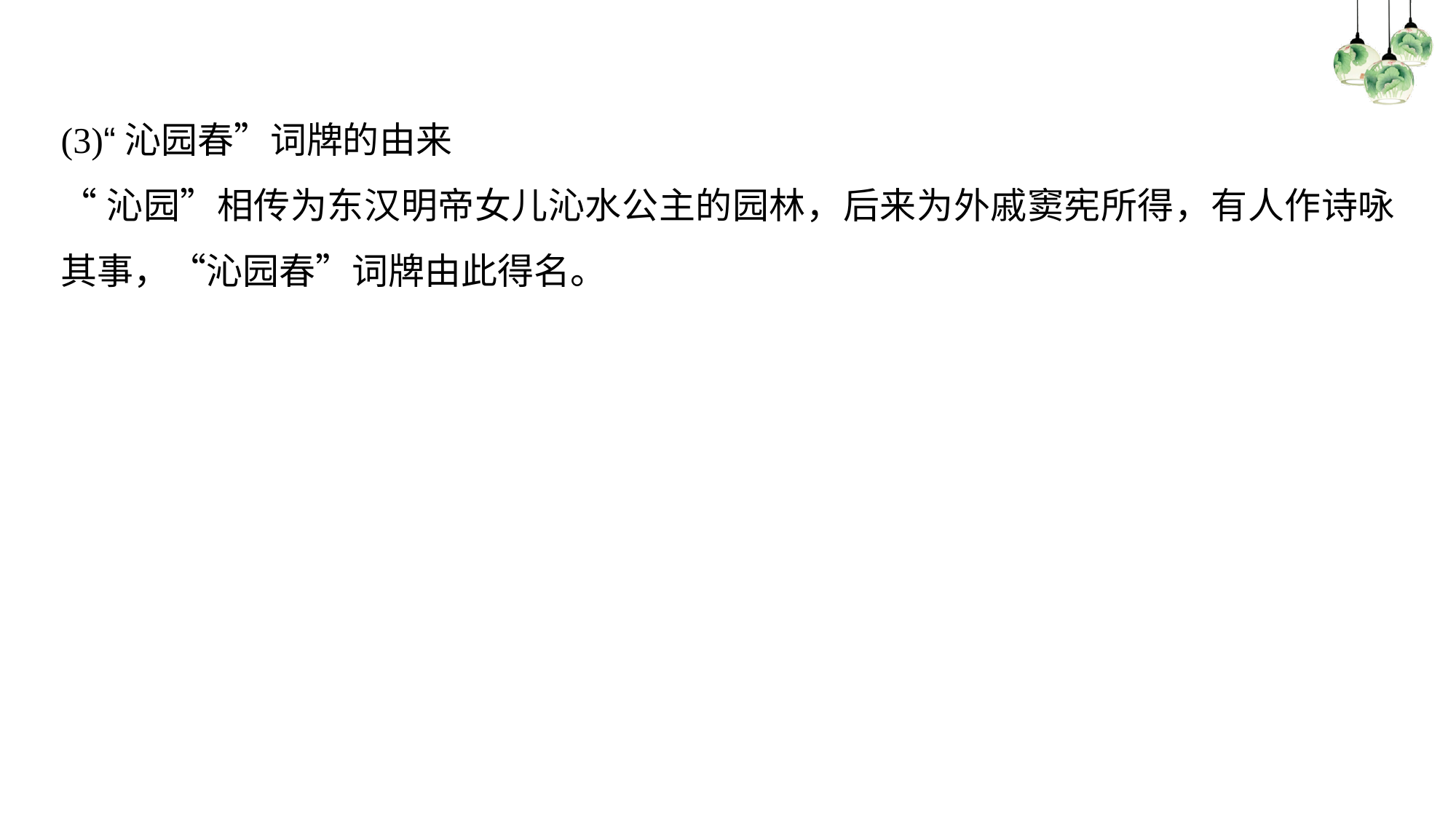

#
(3)“沁园春”词牌的由来
“沁园”相传为东汉明帝女儿沁水公主的园林，后来为外戚窦宪所得，有人作诗咏其事，“沁园春”词牌由此得名。